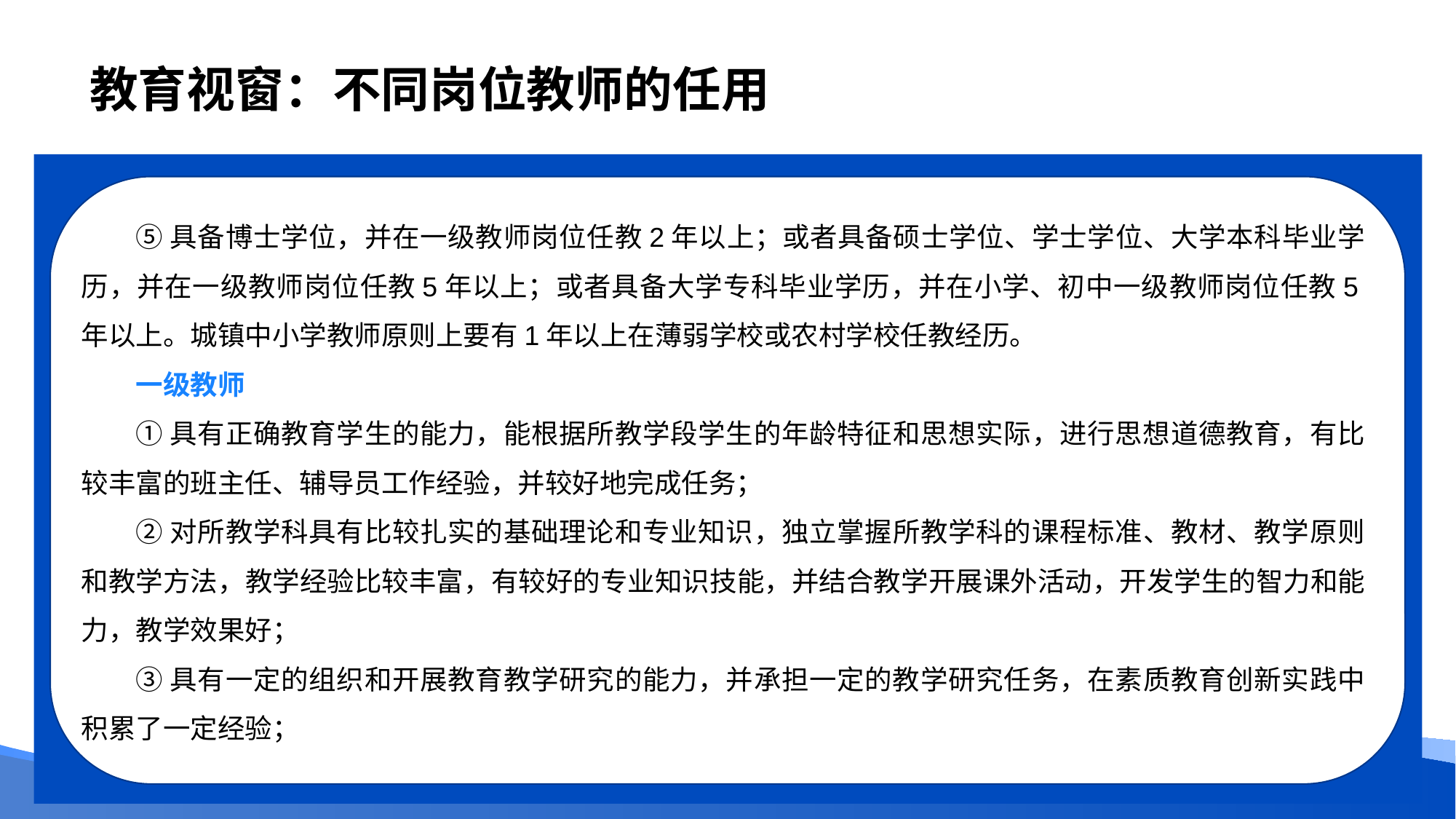

# 教育视窗：不同岗位教师的任用

⑤具备博士学位，并在一级教师岗位任教2年以上；或者具备硕士学位、学士学位、大学本科毕业学历，并在一级教师岗位任教5年以上；或者具备大学专科毕业学历，并在小学、初中一级教师岗位任教5年以上。城镇中小学教师原则上要有1年以上在薄弱学校或农村学校任教经历。
一级教师
①具有正确教育学生的能力，能根据所教学段学生的年龄特征和思想实际，进行思想道德教育，有比较丰富的班主任、辅导员工作经验，并较好地完成任务；
②对所教学科具有比较扎实的基础理论和专业知识，独立掌握所教学科的课程标准、教材、教学原则和教学方法，教学经验比较丰富，有较好的专业知识技能，并结合教学开展课外活动，开发学生的智力和能力，教学效果好；
③具有一定的组织和开展教育教学研究的能力，并承担一定的教学研究任务，在素质教育创新实践中积累了一定经验；